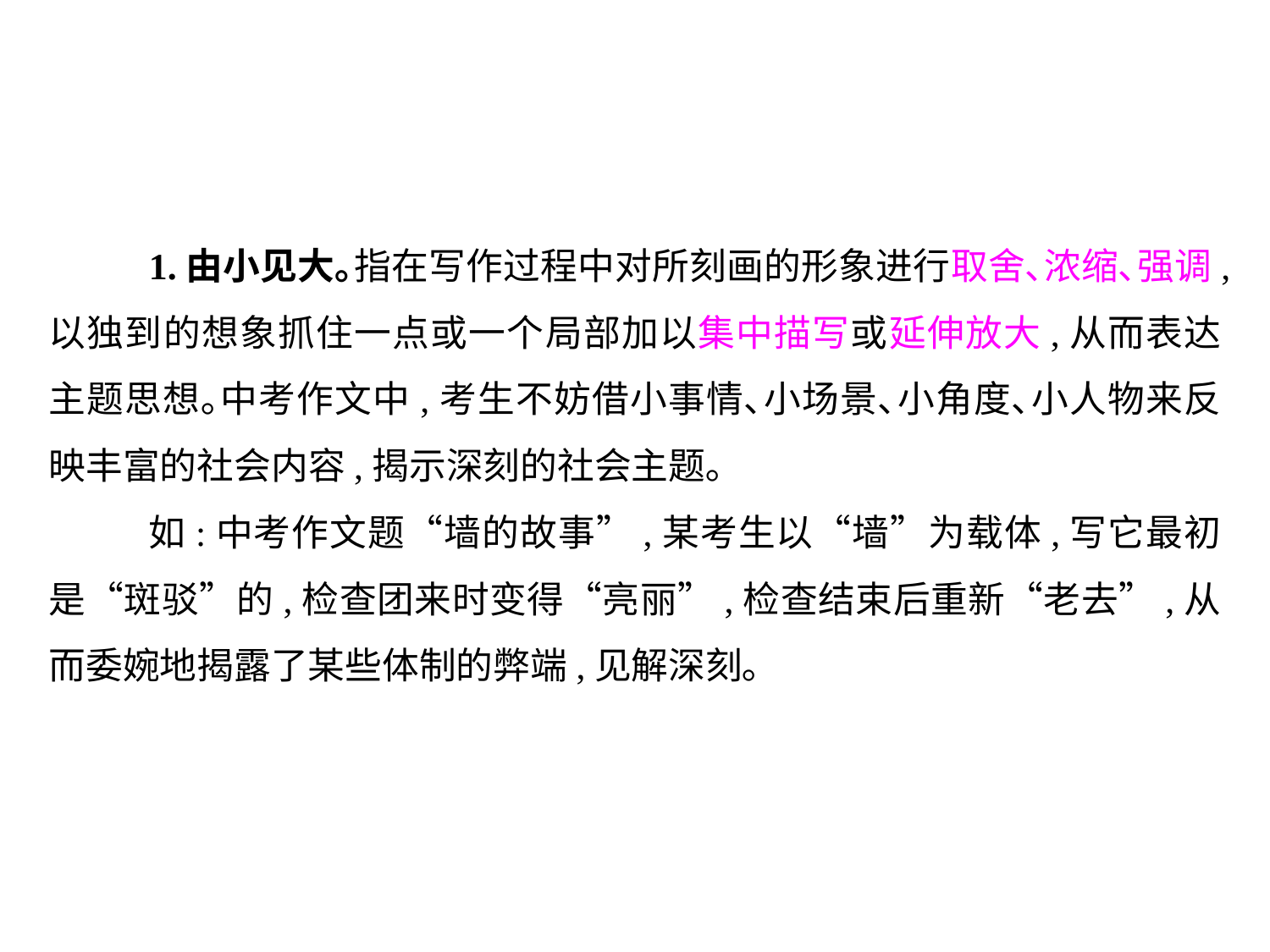

1.由小见大｡指在写作过程中对所刻画的形象进行取舍､浓缩､强调,以独到的想象抓住一点或一个局部加以集中描写或延伸放大,从而表达主题思想｡中考作文中,考生不妨借小事情､小场景､小角度､小人物来反映丰富的社会内容,揭示深刻的社会主题｡
如:中考作文题“墙的故事”,某考生以“墙”为载体,写它最初是“斑驳”的,检查团来时变得“亮丽”,检查结束后重新“老去”,从而委婉地揭露了某些体制的弊端,见解深刻｡